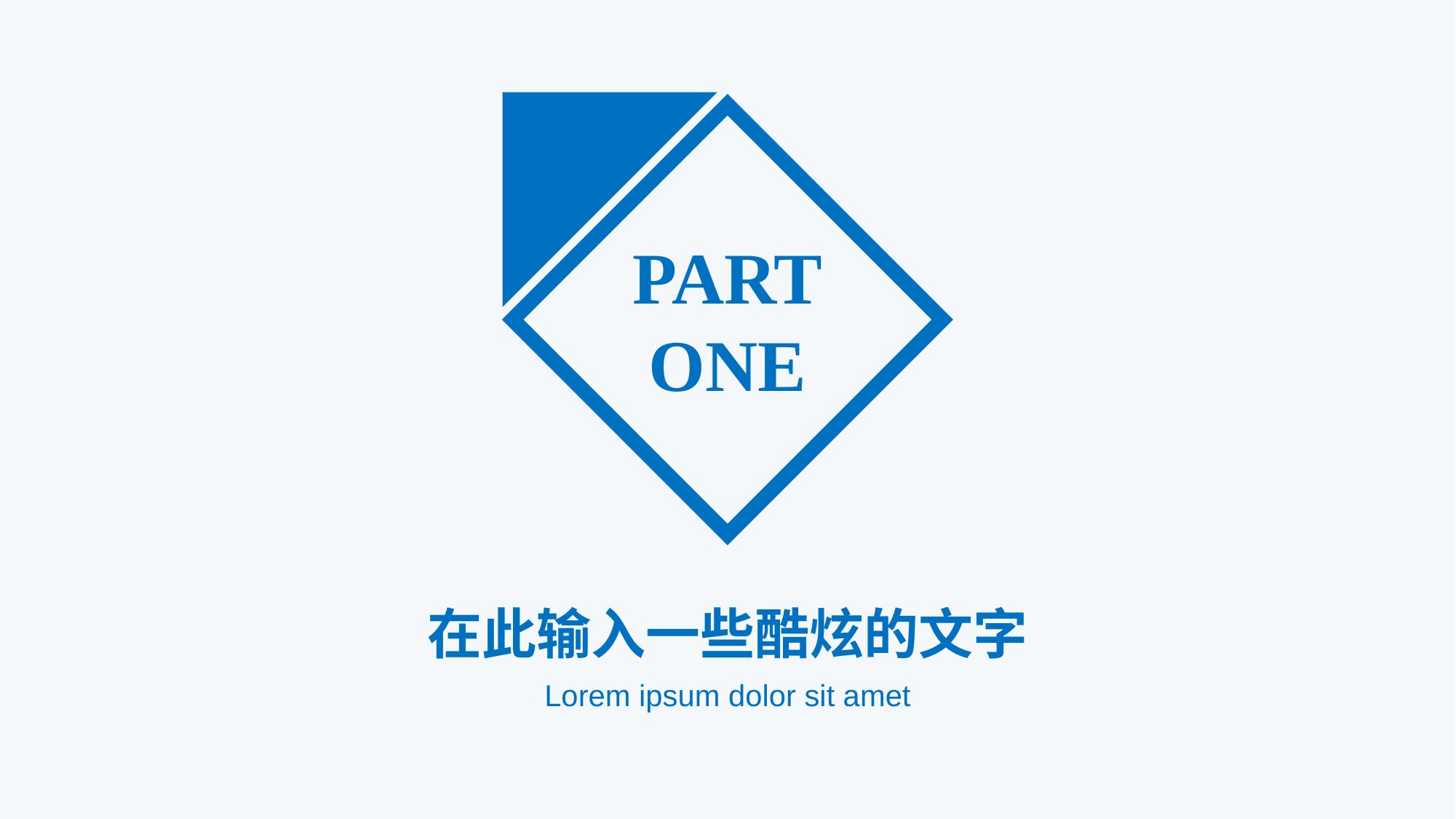

PART
ONE
在此输入一些酷炫的文字
Lorem ipsum dolor sit amet